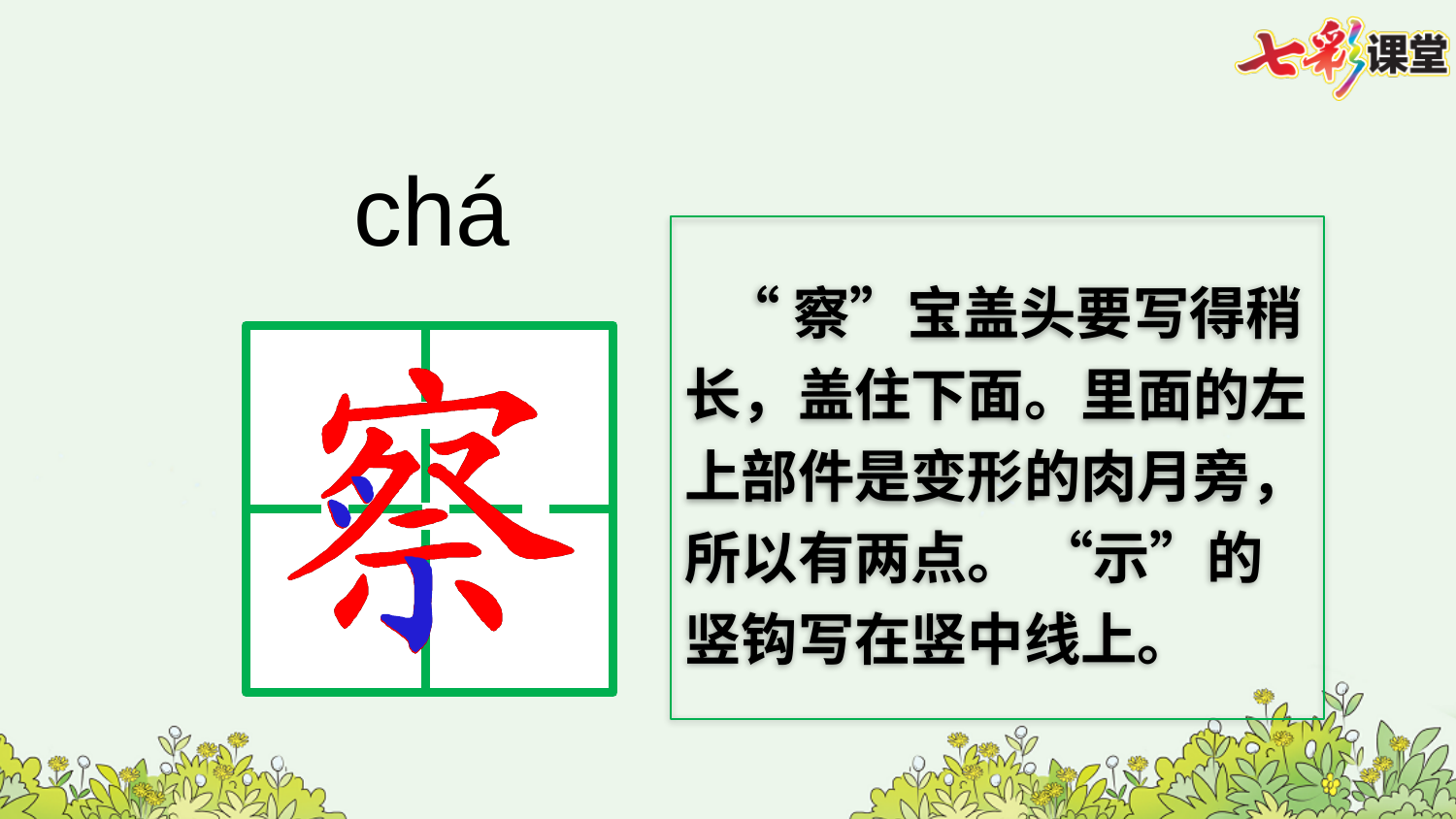

chá
   “察”宝盖头要写得稍长，盖住下面。里面的左上部件是变形的肉月旁，所以有两点。 “示”的竖钩写在竖中线上。